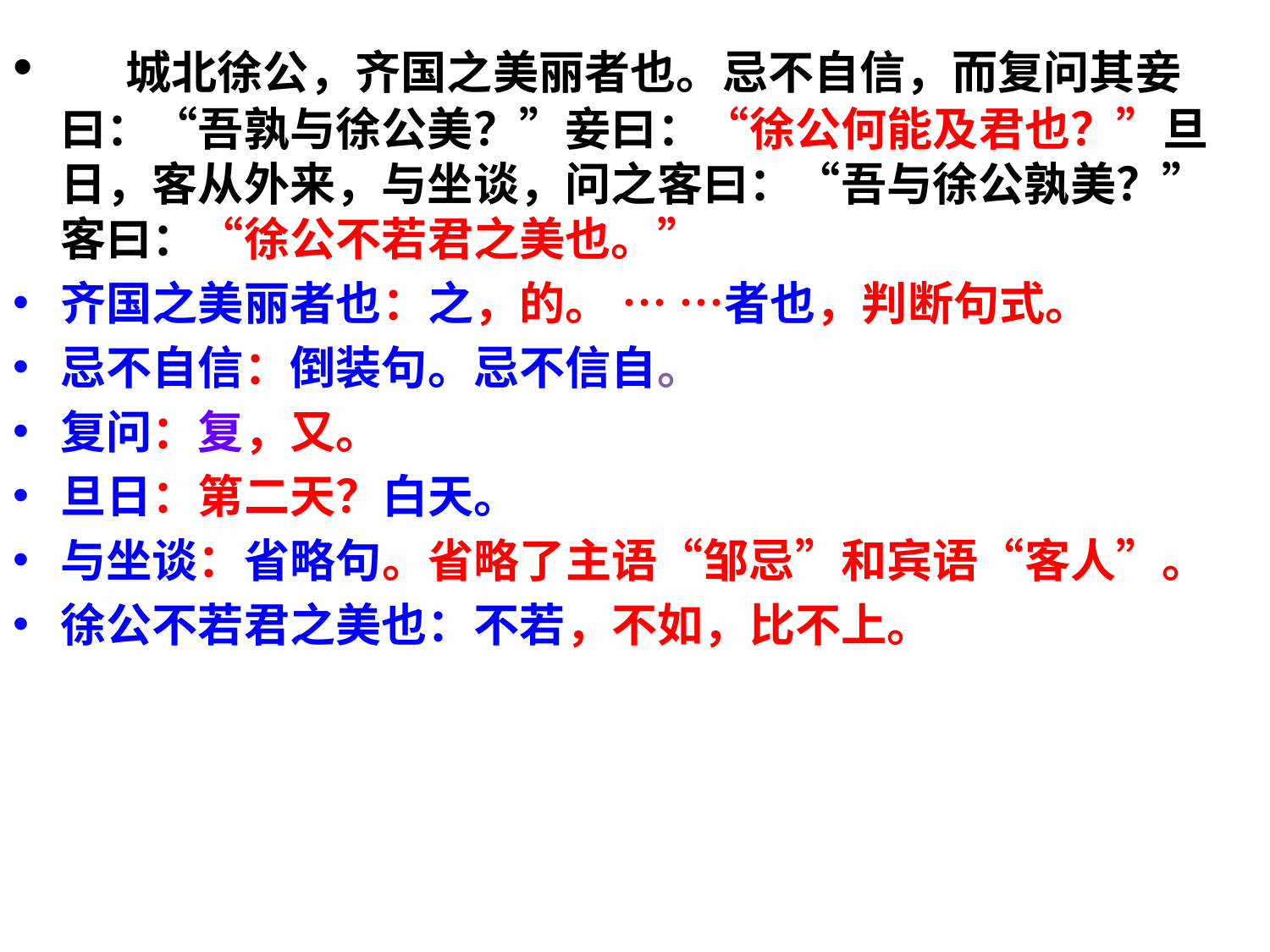

城北徐公，齐国之美丽者也。忌不自信，而复问其妾曰：“吾孰与徐公美？”妾曰：“徐公何能及君也？”旦日，客从外来，与坐谈，问之客曰：“吾与徐公孰美？”客曰：“徐公不若君之美也。”
齐国之美丽者也：之，的。 … …者也，判断句式。
忌不自信：倒装句。忌不信自。
复问：复，又。
旦日：第二天？白天。
与坐谈：省略句。省略了主语“邹忌”和宾语“客人”。
徐公不若君之美也：不若，不如，比不上。

#